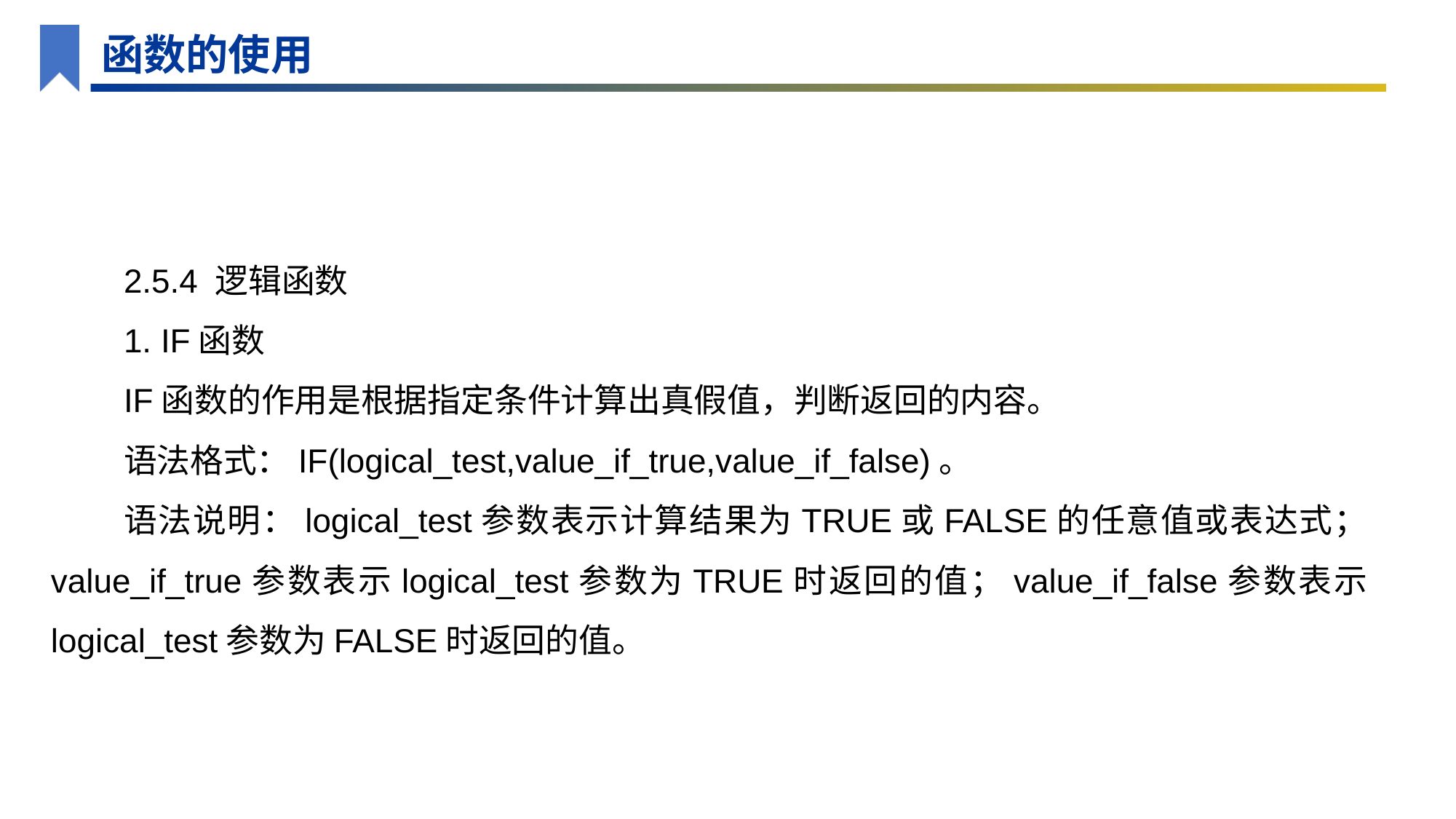

函数的使用
2.5.4 逻辑函数
1. IF函数
IF函数的作用是根据指定条件计算出真假值，判断返回的内容。
语法格式：IF(logical_test,value_if_true,value_if_false)。
语法说明：logical_test参数表示计算结果为TRUE或FALSE的任意值或表达式；value_if_true参数表示logical_test参数为TRUE时返回的值；value_if_false参数表示logical_test参数为FALSE时返回的值。